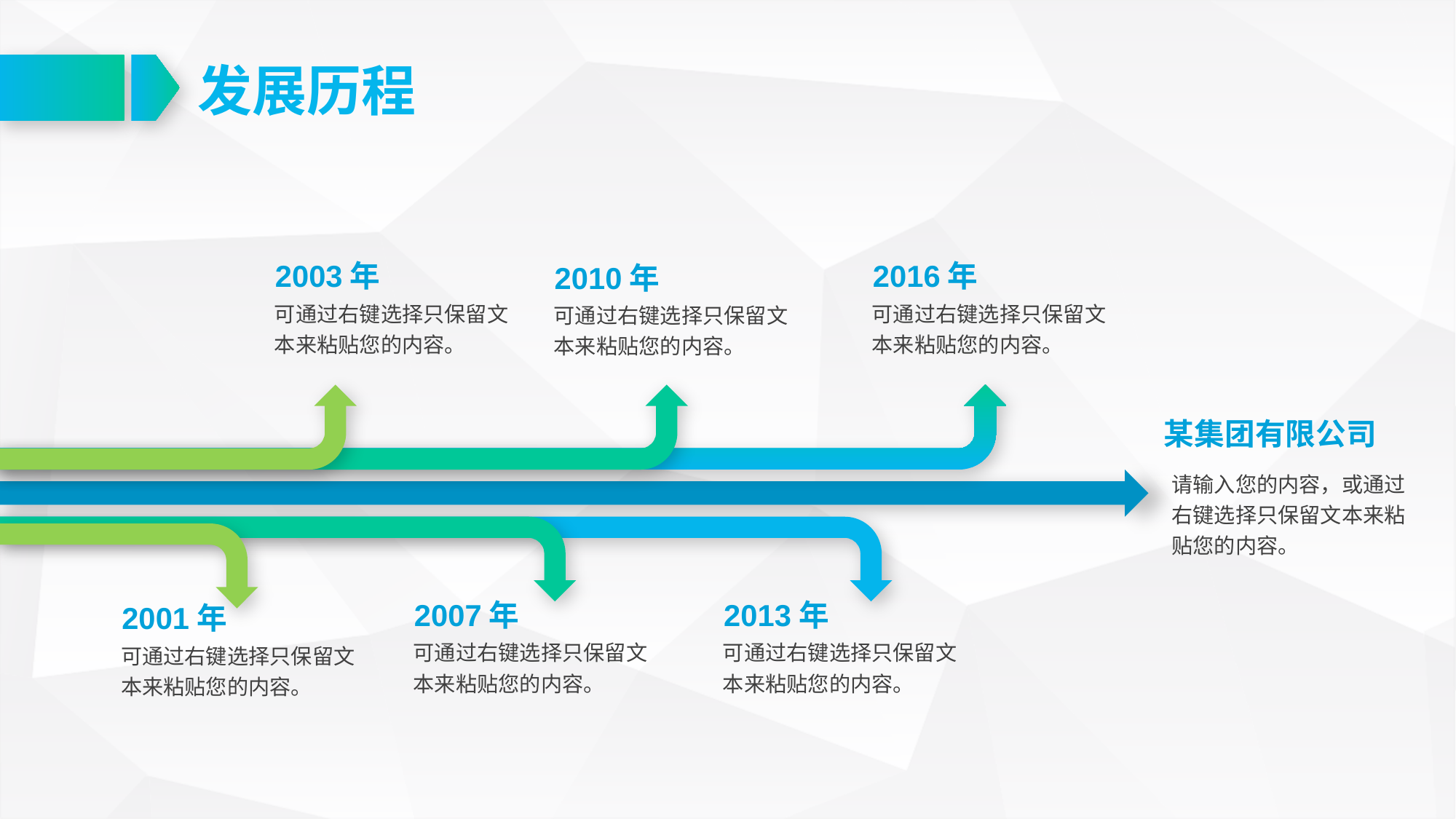

发展历程

2003年
2016年
2010年

可通过右键选择只保留文本来粘贴您的内容。

可通过右键选择只保留文本来粘贴您的内容。

可通过右键选择只保留文本来粘贴您的内容。

某集团有限公司

请输入您的内容，或通过右键选择只保留文本来粘贴您的内容。

2007年
2013年
2001年
可通过右键选择只保留文本来粘贴您的内容。

可通过右键选择只保留文本来粘贴您的内容。

可通过右键选择只保留文本来粘贴您的内容。